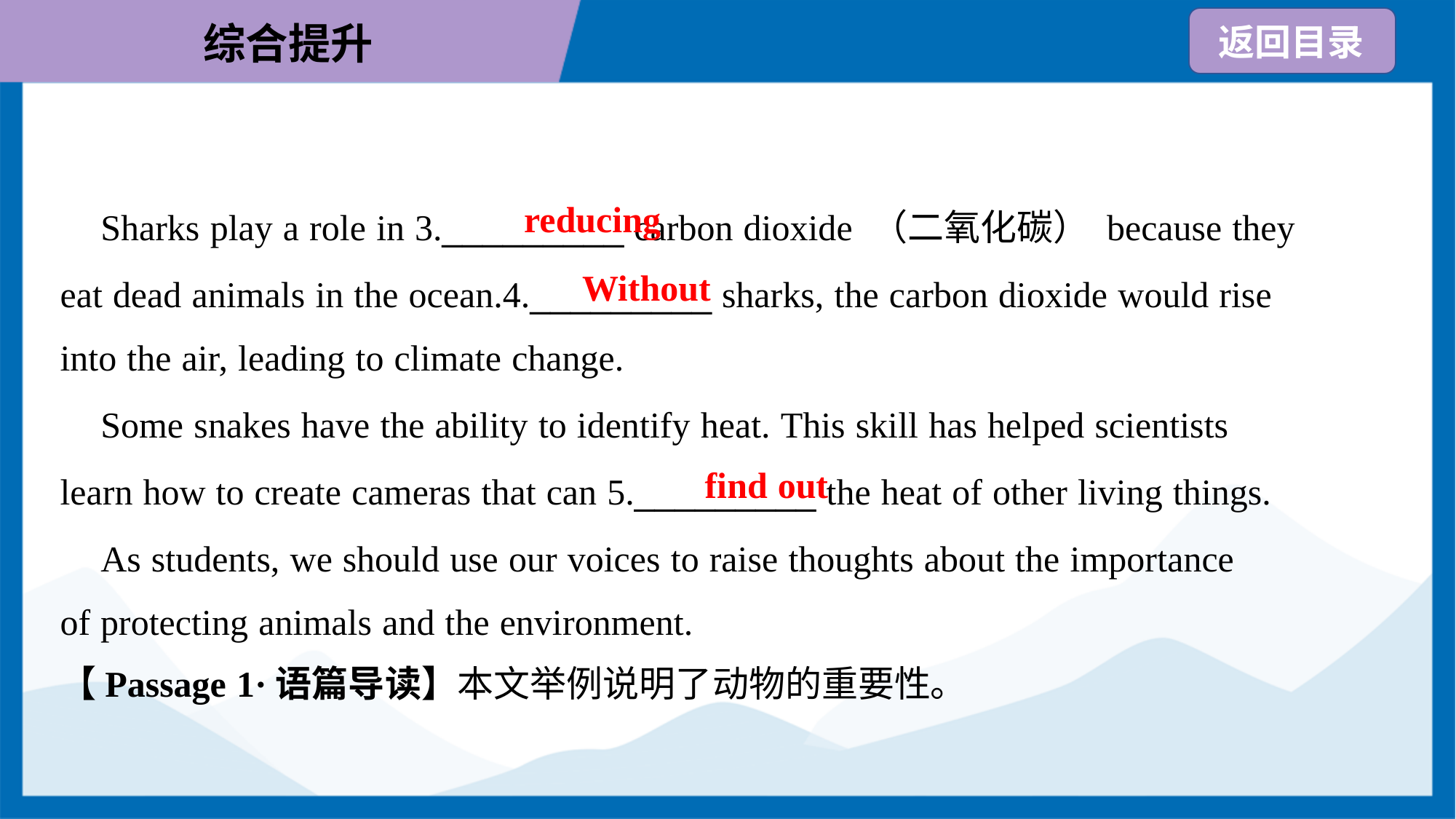

reducing
    Sharks play a role in 3._________ carbon dioxide （二氧化碳） because they
eat dead animals in the ocean.4._________ sharks, the carbon dioxide would rise
into the air, leading to climate change.
Without
    Some snakes have the ability to identify heat. This skill has helped scientists
learn how to create cameras that can 5._________ the heat of other living things.
    As students, we should use our voices to raise thoughts about the importance
of protecting animals and the environment.
find out
【Passage 1·语篇导读】本文举例说明了动物的重要性。